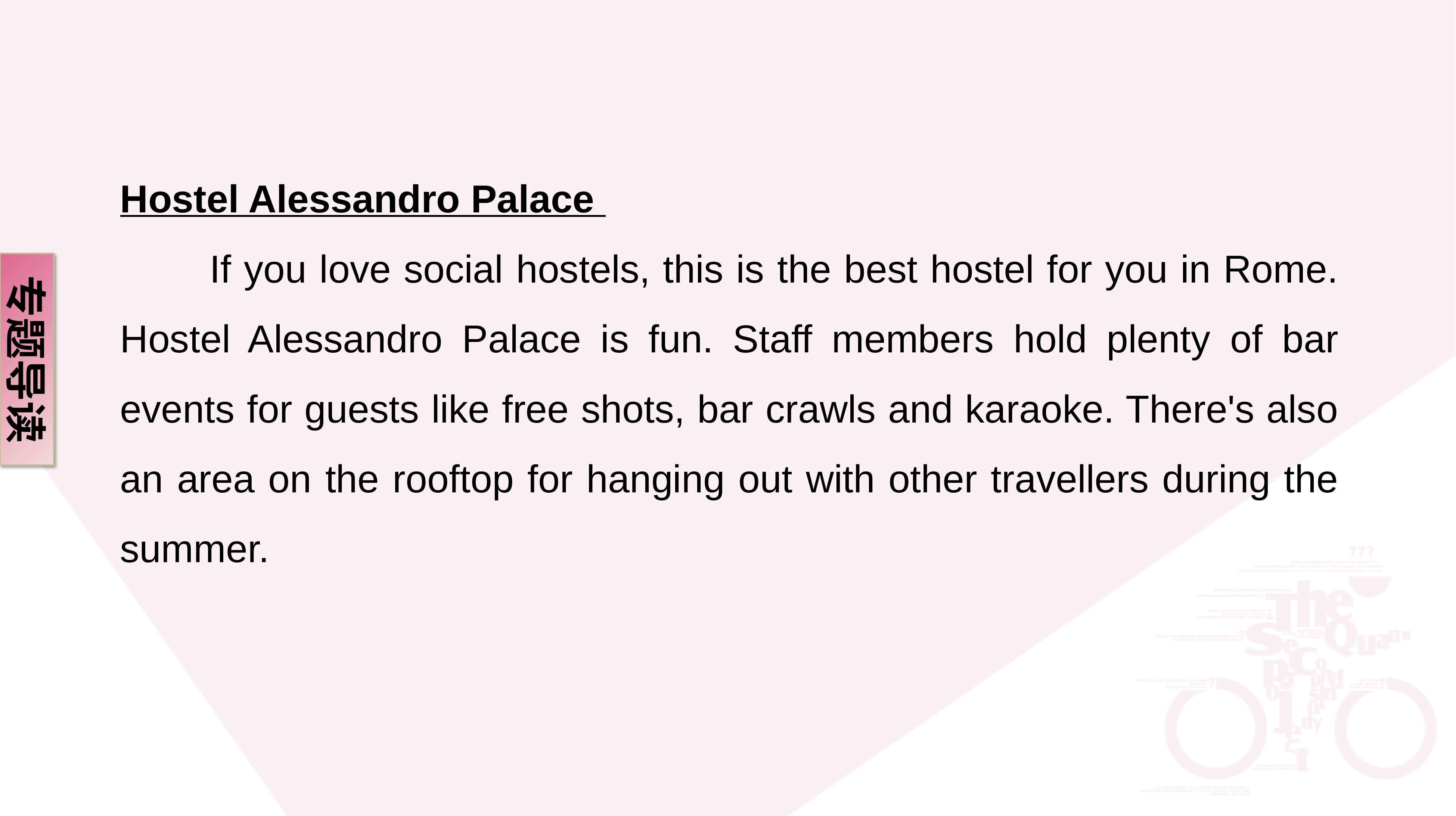

Hostel Alessandro Palace
       If you love social hostels, this is the best hostel for you in Rome. Hostel Alessandro Palace is fun. Staff members hold plenty of bar events for guests like free shots, bar crawls and karaoke. There's also an area on the rooftop for hanging out with other travellers during the summer.
专题导读